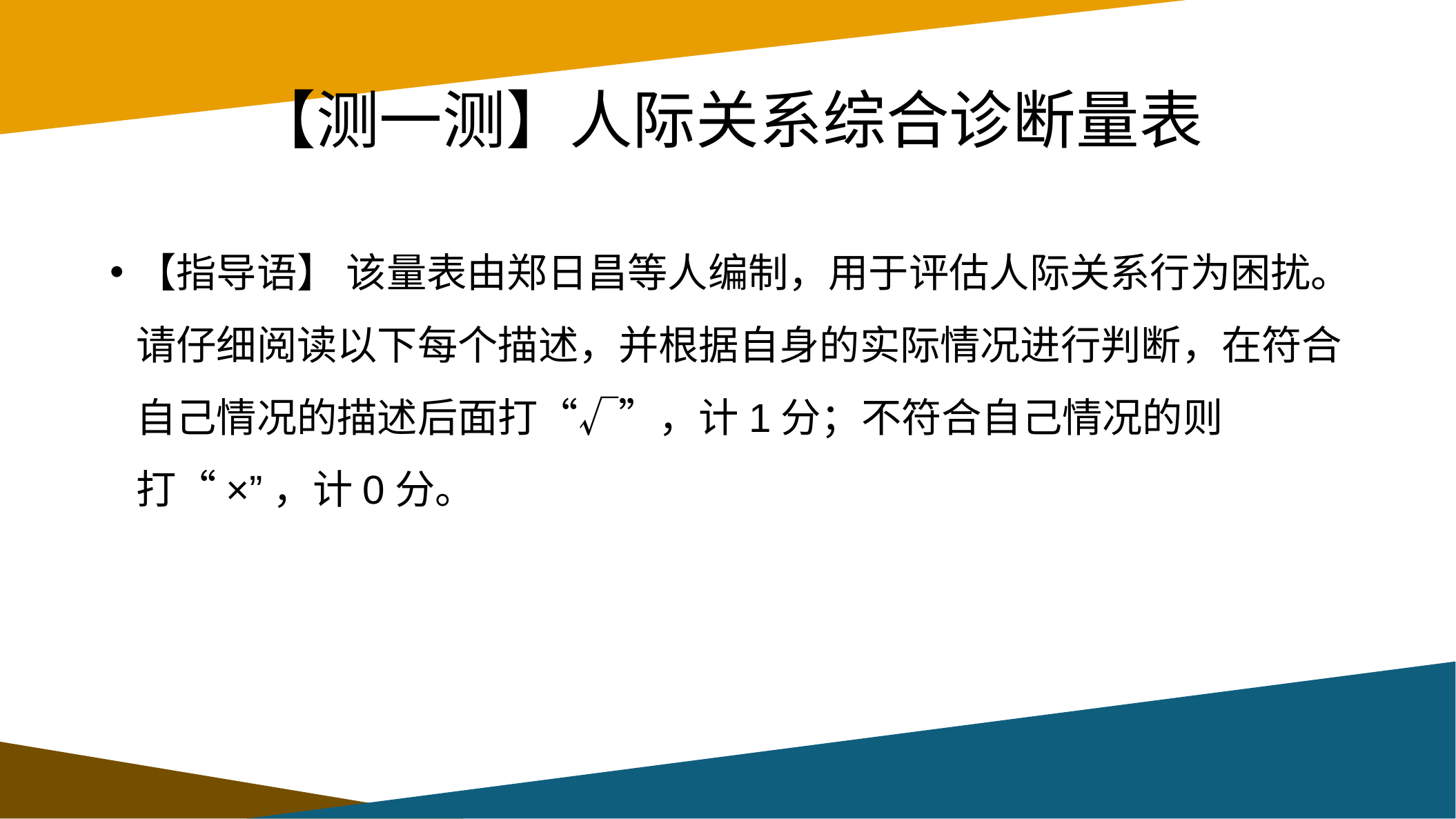

# 【测一测】人际关系综合诊断量表
【指导语】 该量表由郑日昌等人编制，用于评估人际关系行为困扰。请仔细阅读以下每个描述，并根据自身的实际情况进行判断，在符合自己情况的描述后面打“√”，计1分；不符合自己情况的则打“×”，计0分。